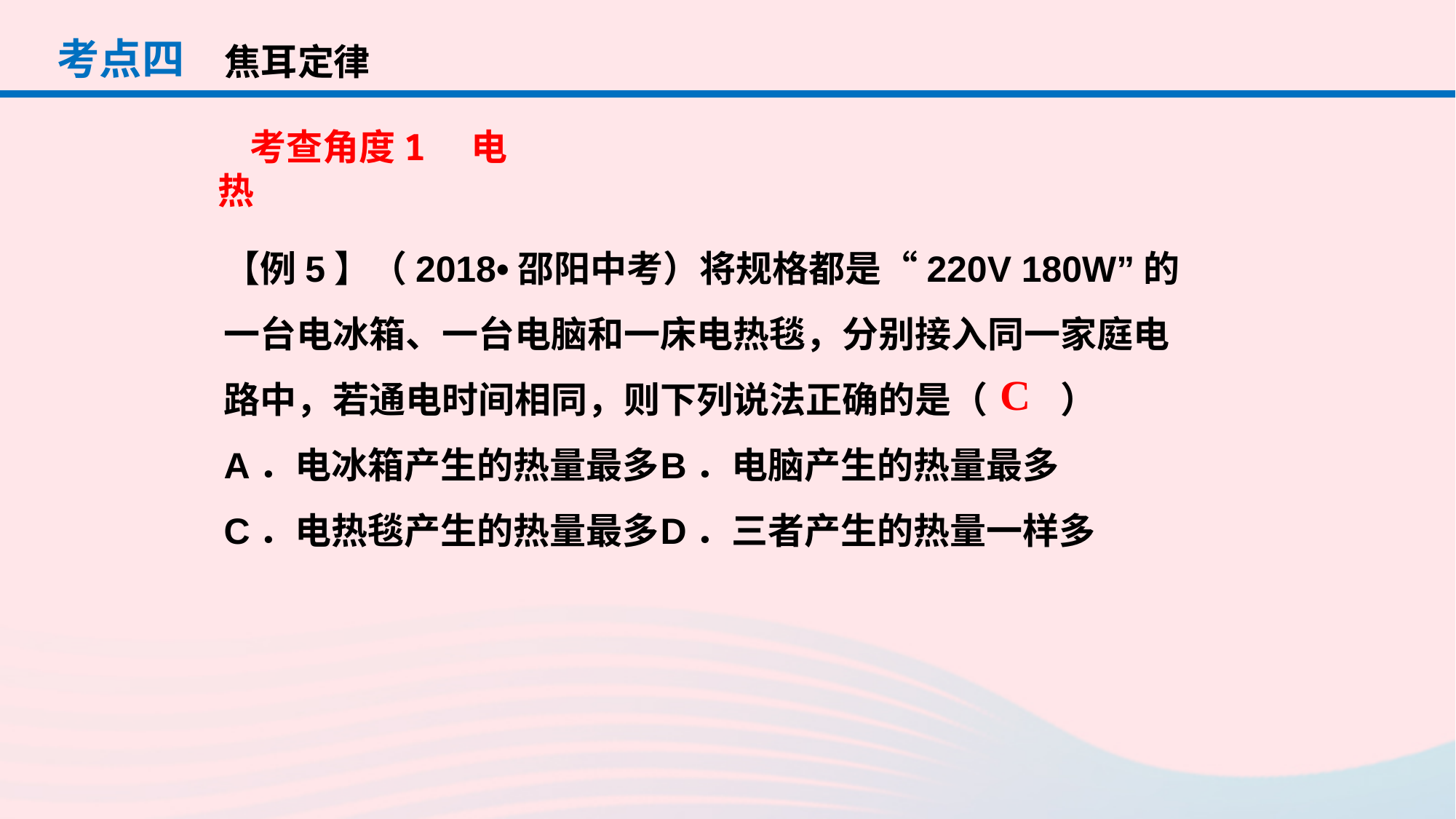

考点四
焦耳定律
考查角度1　电热
【例5】（2018•邵阳中考）将规格都是“220V 180W”的一台电冰箱、一台电脑和一床电热毯，分别接入同一家庭电路中，若通电时间相同，则下列说法正确的是（　　）
A．电冰箱产生的热量最多	B．电脑产生的热量最多
C．电热毯产生的热量最多	D．三者产生的热量一样多

C